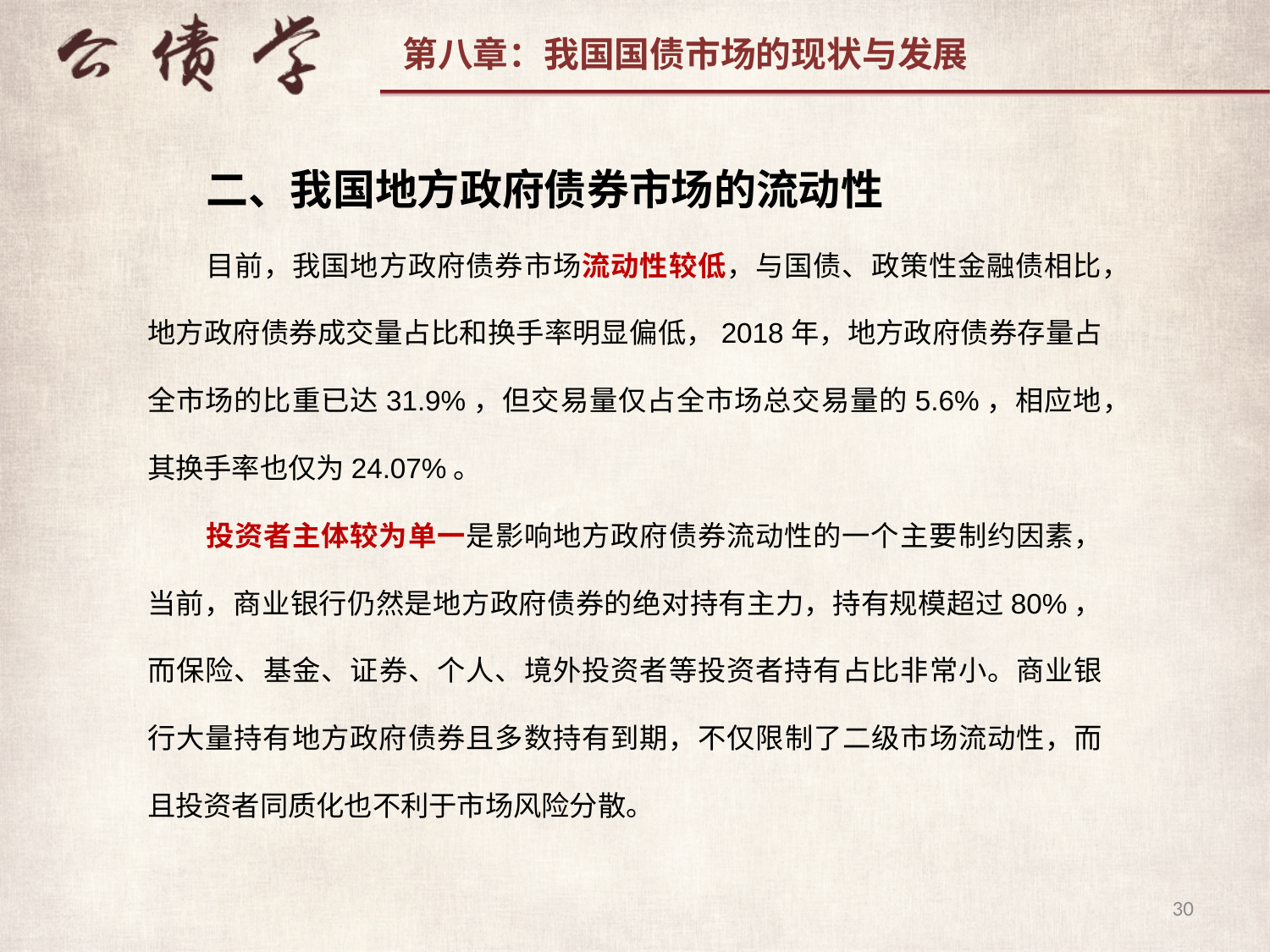

二、我国地方政府债券市场的流动性
目前，我国地方政府债券市场流动性较低，与国债、政策性金融债相比，地方政府债券成交量占比和换手率明显偏低，2018年，地方政府债券存量占全市场的比重已达31.9%，但交易量仅占全市场总交易量的5.6%，相应地，其换手率也仅为24.07%。
投资者主体较为单一是影响地方政府债券流动性的一个主要制约因素，当前，商业银行仍然是地方政府债券的绝对持有主力，持有规模超过80%，而保险、基金、证券、个人、境外投资者等投资者持有占比非常小。商业银行大量持有地方政府债券且多数持有到期，不仅限制了二级市场流动性，而且投资者同质化也不利于市场风险分散。
30